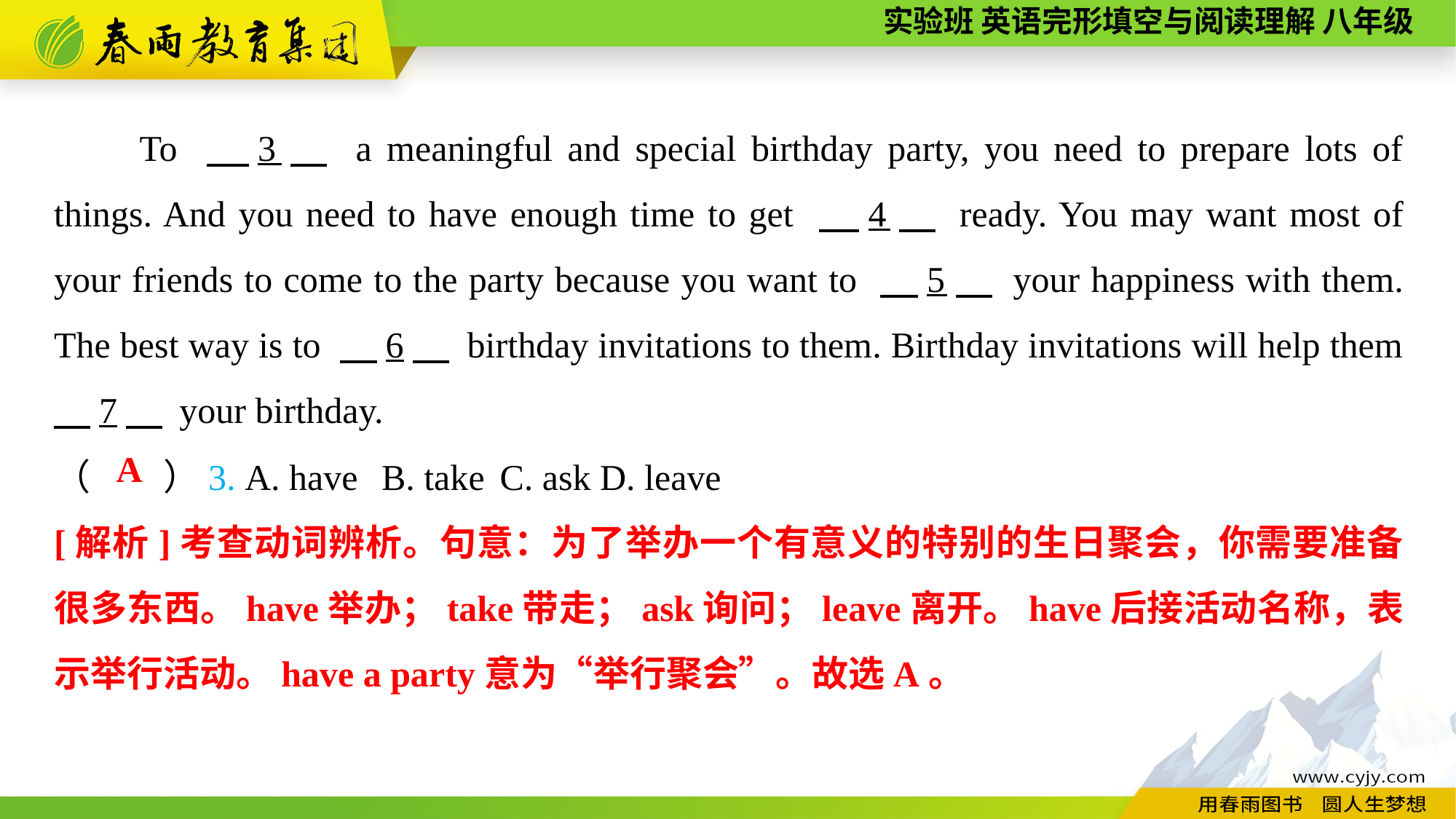

To 　3　 a meaningful and special birthday party, you need to prepare lots of things. And you need to have enough time to get 　4　 ready. You may want most of your friends to come to the party because you want to 　5　 your happiness with them. The best way is to 　6　 birthday invitations to them. Birthday invitations will help them 　7　 your birthday.
（　　）3. A. have	B. take	 C. ask	D. leave
A
[解析]考查动词辨析。句意：为了举办一个有意义的特别的生日聚会，你需要准备很多东西。have举办；take带走；ask询问；leave离开。have后接活动名称，表示举行活动。have a party意为“举行聚会”。故选A。